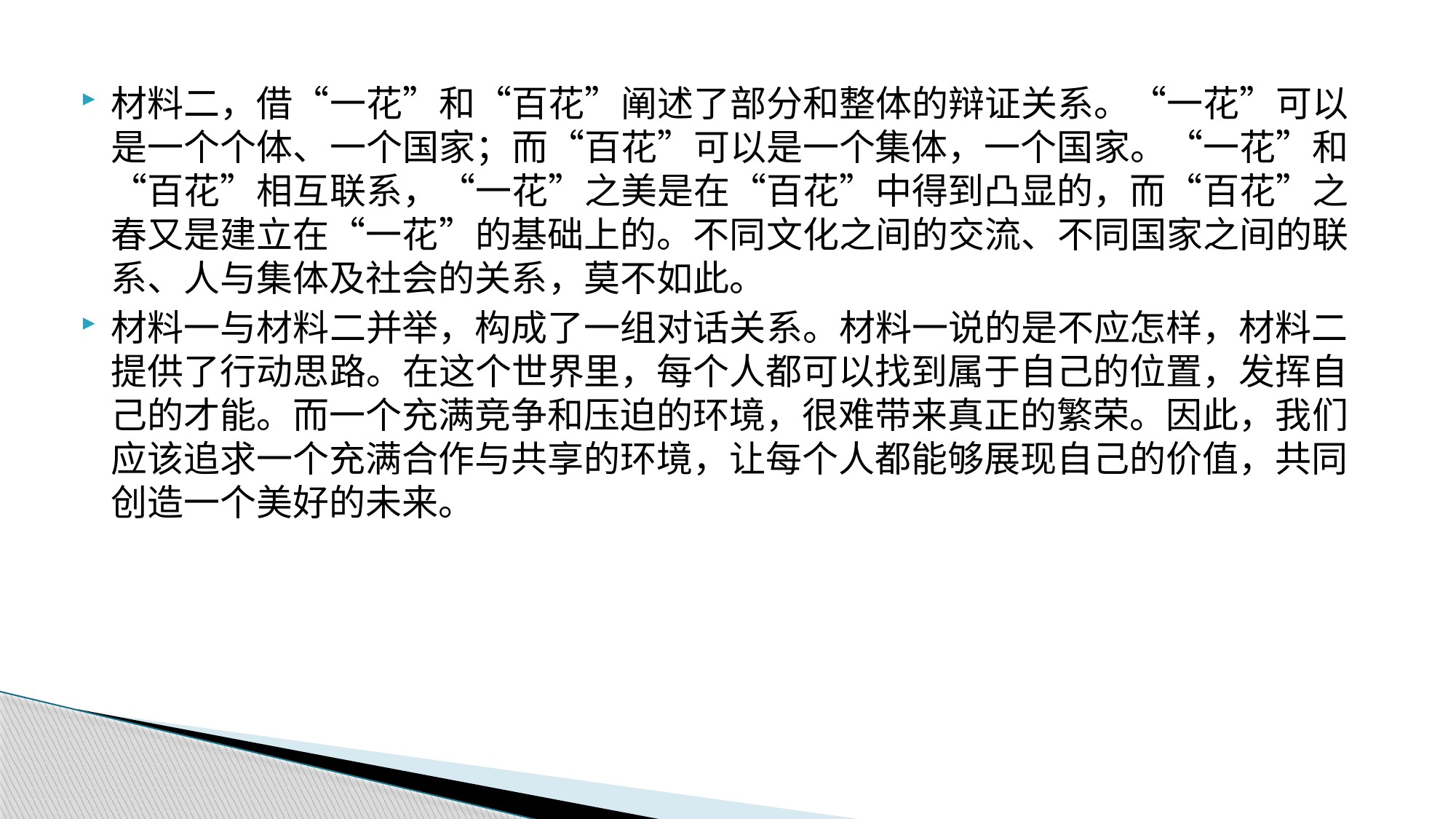

材料二，借“一花”和“百花”阐述了部分和整体的辩证关系。“一花”可以是一个个体、一个国家；而“百花”可以是一个集体，一个国家。“一花”和“百花”相互联系，“一花”之美是在“百花”中得到凸显的，而“百花”之春又是建立在“一花”的基础上的。不同文化之间的交流、不同国家之间的联系、人与集体及社会的关系，莫不如此。
材料一与材料二并举，构成了一组对话关系。材料一说的是不应怎样，材料二提供了行动思路。在这个世界里，每个人都可以找到属于自己的位置，发挥自己的才能。而一个充满竞争和压迫的环境，很难带来真正的繁荣。因此，我们应该追求一个充满合作与共享的环境，让每个人都能够展现自己的价值，共同创造一个美好的未来。